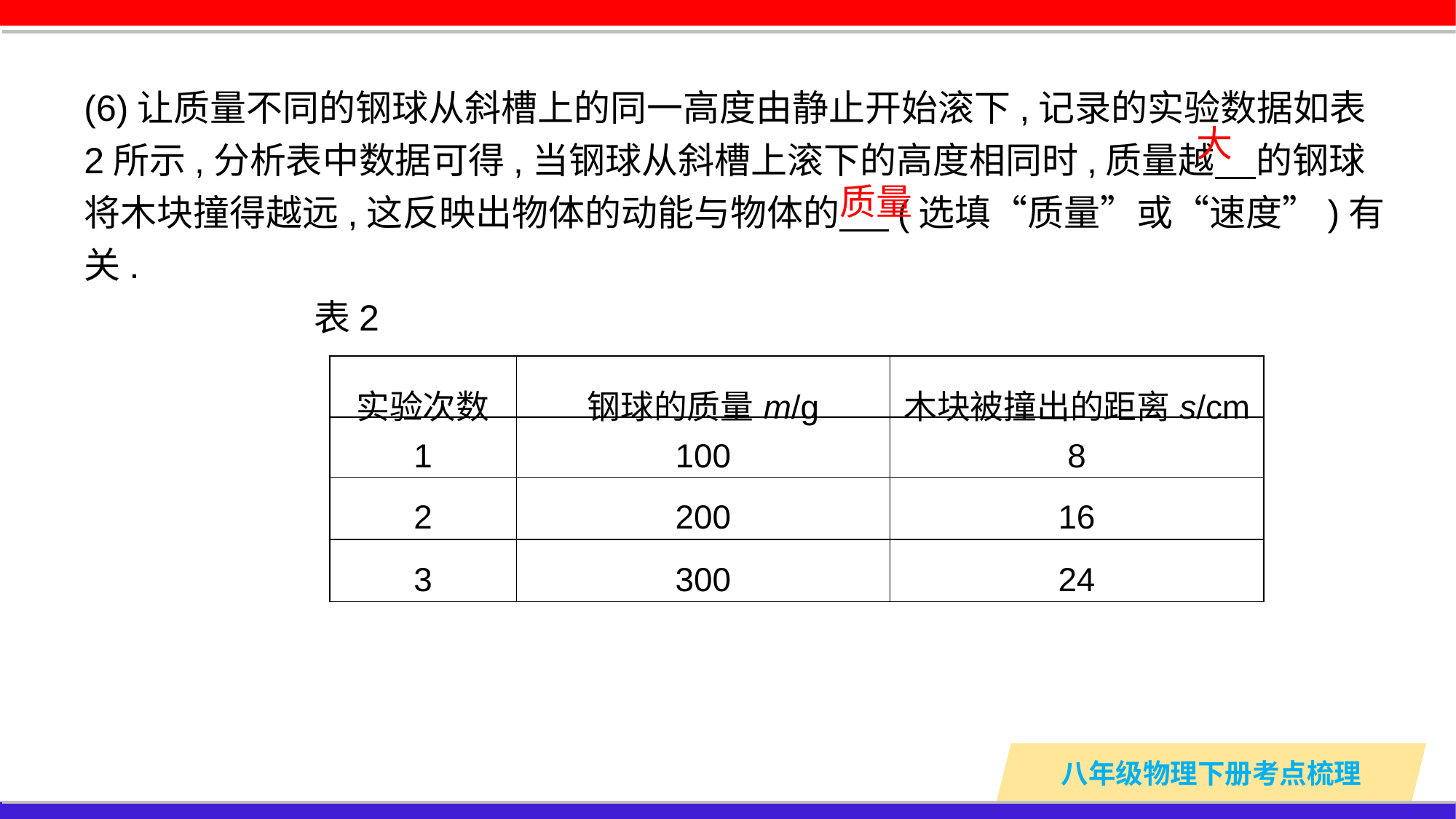

(6)让质量不同的钢球从斜槽上的同一高度由静止开始滚下,记录的实验数据如表2所示,分析表中数据可得,当钢球从斜槽上滚下的高度相同时,质量越     的钢球将木块撞得越远,这反映出物体的动能与物体的      (选填“质量”或“速度”)有关.
                           表2
大
质量
| 实验次数 | 钢球的质量m/g | 木块被撞出的距离s/cm |
| --- | --- | --- |
| 1 | 100 | 8 |
| 2 | 200 | 16 |
| 3 | 300 | 24 |